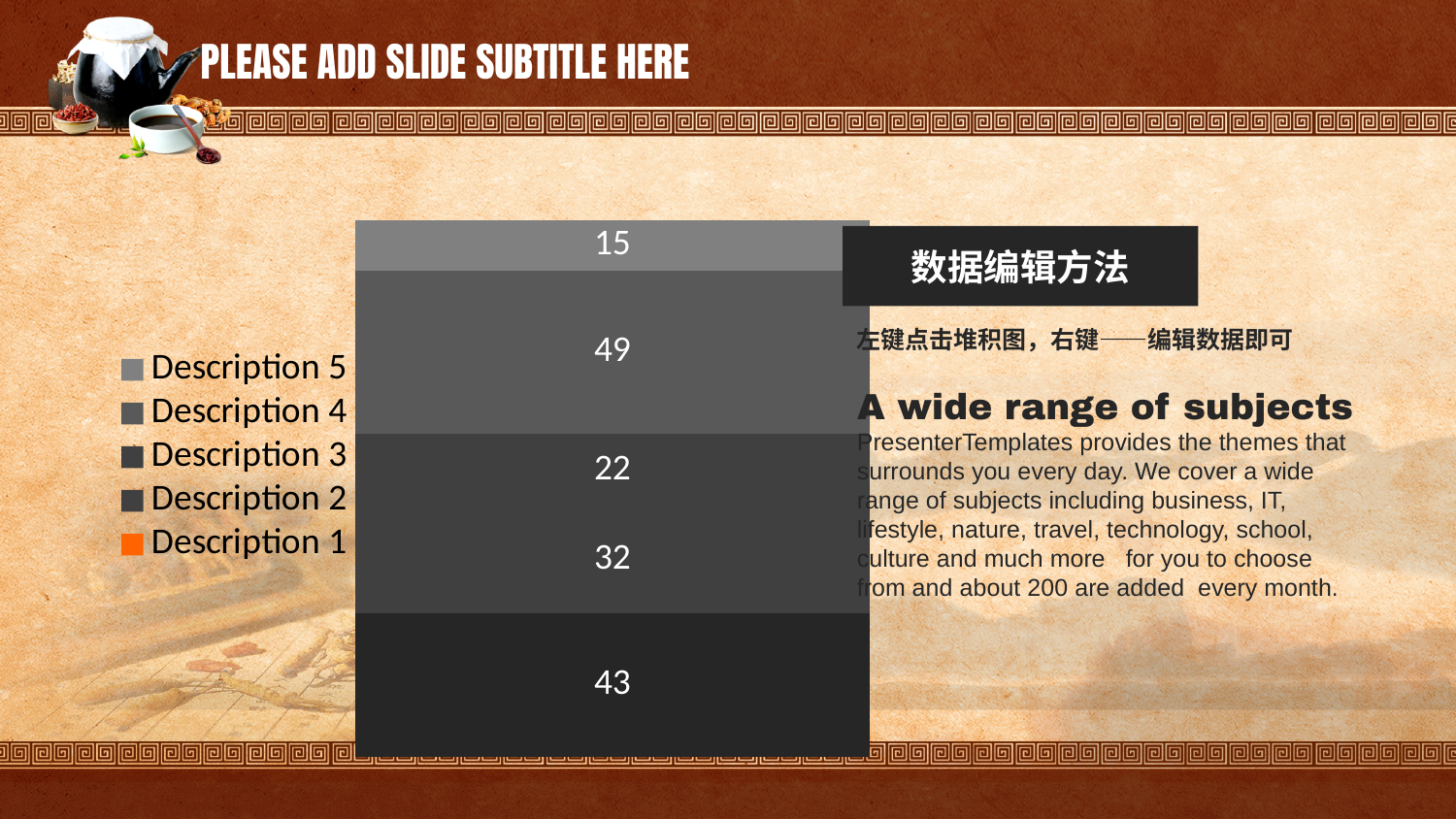

PLEASE ADD SLIDE SUBTITLE HERE

### Chart

| Category | Description 1 | Description 2 | Description 3 | Description 4 | Description 5 |
|---|---|---|---|---|---|
| Category | 43.0 | 32.0 | 22.0 | 49.0 | 15.0 |
数据编辑方法
左键点击堆积图，右键——编辑数据即可

A wide range of subjects
PresenterTemplates provides the themes that surrounds you every day. We cover a wide range of subjects including business, IT, lifestyle, nature, travel, technology, school, culture and much more   for you to choose from and about 200 are added  every month.